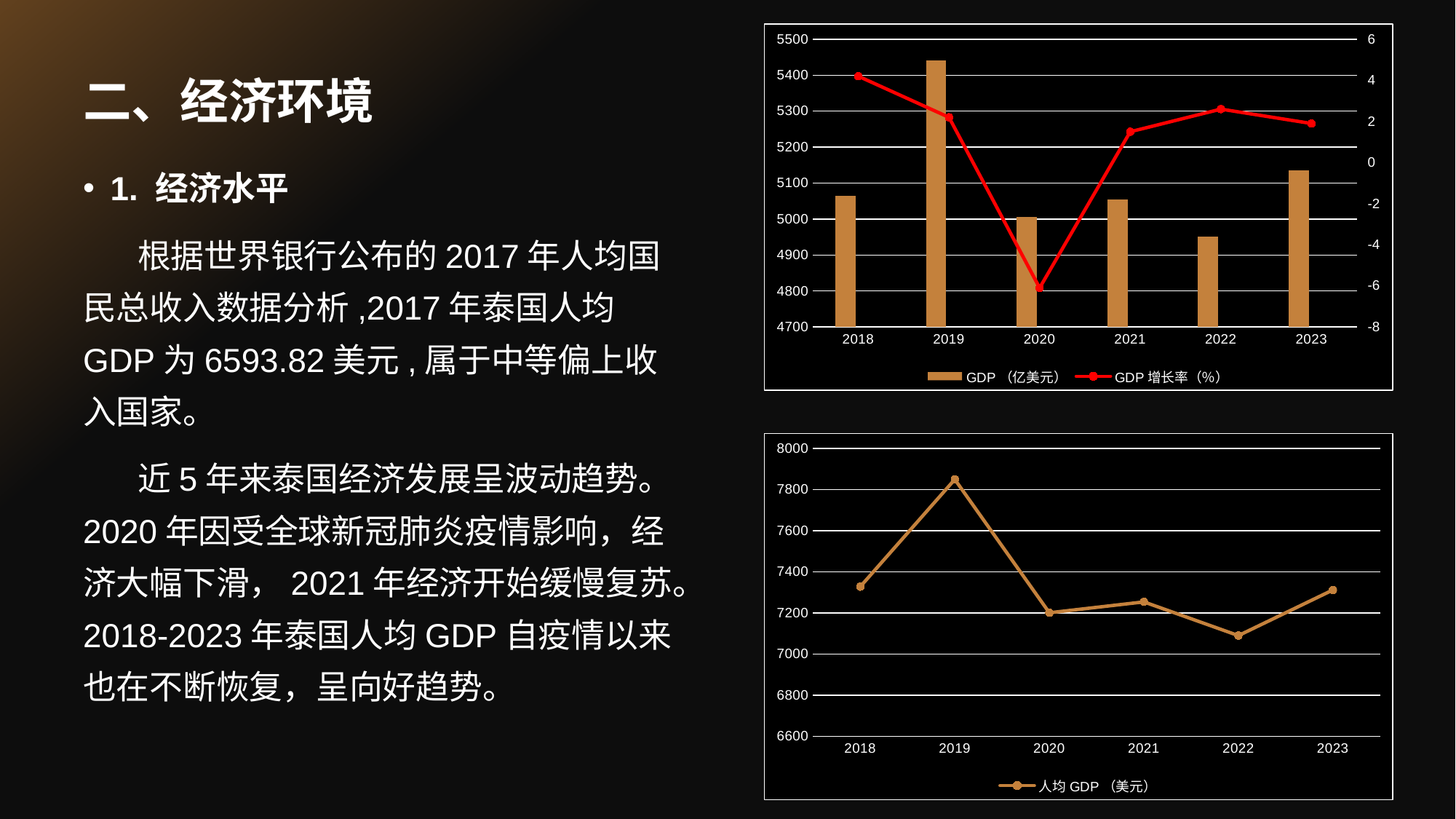

### Chart

| Category | GDP（亿美元） | 列1 | GDP增长率（％） |
|---|---|---|---|
| 2018 | 5064.0 | None | 4.2 |
| 2019 | 5441.0 | None | 2.2 |
| 2020 | 5005.0 | None | -6.1 |
| 2021 | 5055.0 | None | 1.5 |
| 2022 | 4952.0 | None | 2.6 |
| 2023 | 5135.0 | None | 1.9 |
# 二、经济环境
1. 经济水平
根据世界银行公布的2017年人均国民总收入数据分析,2017年泰国人均GDP为6593.82美元,属于中等偏上收入国家。
近5年来泰国经济发展呈波动趋势。2020年因受全球新冠肺炎疫情影响，经济大幅下滑，2021年经济开始缓慢复苏。2018-2023年泰国人均GDP自疫情以来也在不断恢复，呈向好趋势。

### Chart

| Category | 人均GDP（美元） | 列1 | 列2 |
|---|---|---|---|
| 2018 | 7328.0 | None | None |
| 2019 | 7850.0 | None | None |
| 2020 | 7201.0 | None | None |
| 2021 | 7254.0 | None | None |
| 2022 | 7090.0 | None | None |
| 2023 | 7312.0 | None | None |